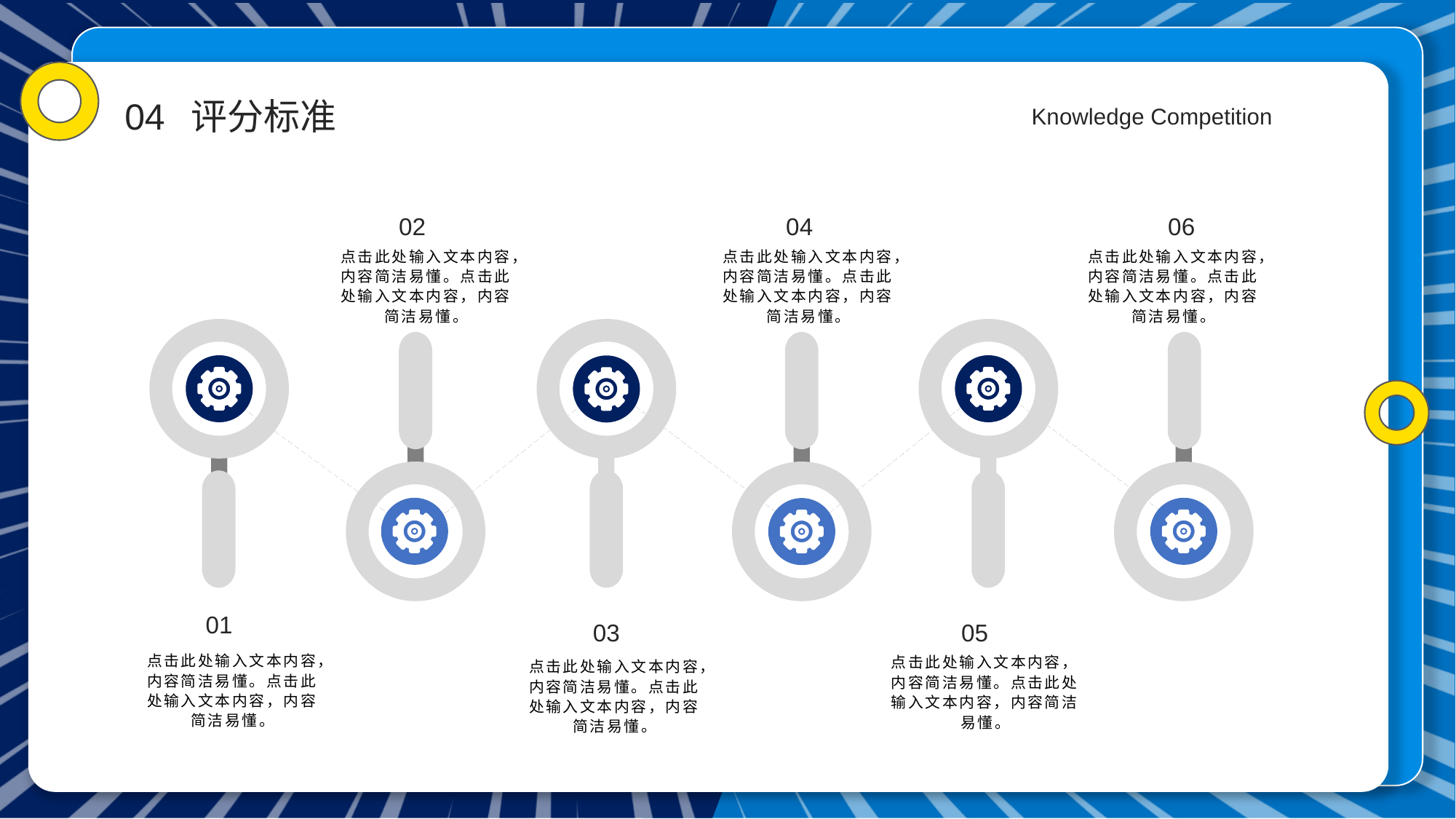

04
评分标准
Knowledge Competition
02
点击此处输入文本内容，内容简洁易懂。点击此处输入文本内容，内容简洁易懂。
06
点击此处输入文本内容，内容简洁易懂。点击此处输入文本内容，内容简洁易懂。
04
点击此处输入文本内容，内容简洁易懂。点击此处输入文本内容，内容简洁易懂。

01
点击此处输入文本内容，内容简洁易懂。点击此处输入文本内容，内容简洁易懂。
05
点击此处输入文本内容，内容简洁易懂。点击此处输入文本内容，内容简洁易懂。

03
点击此处输入文本内容，内容简洁易懂。点击此处输入文本内容，内容简洁易懂。